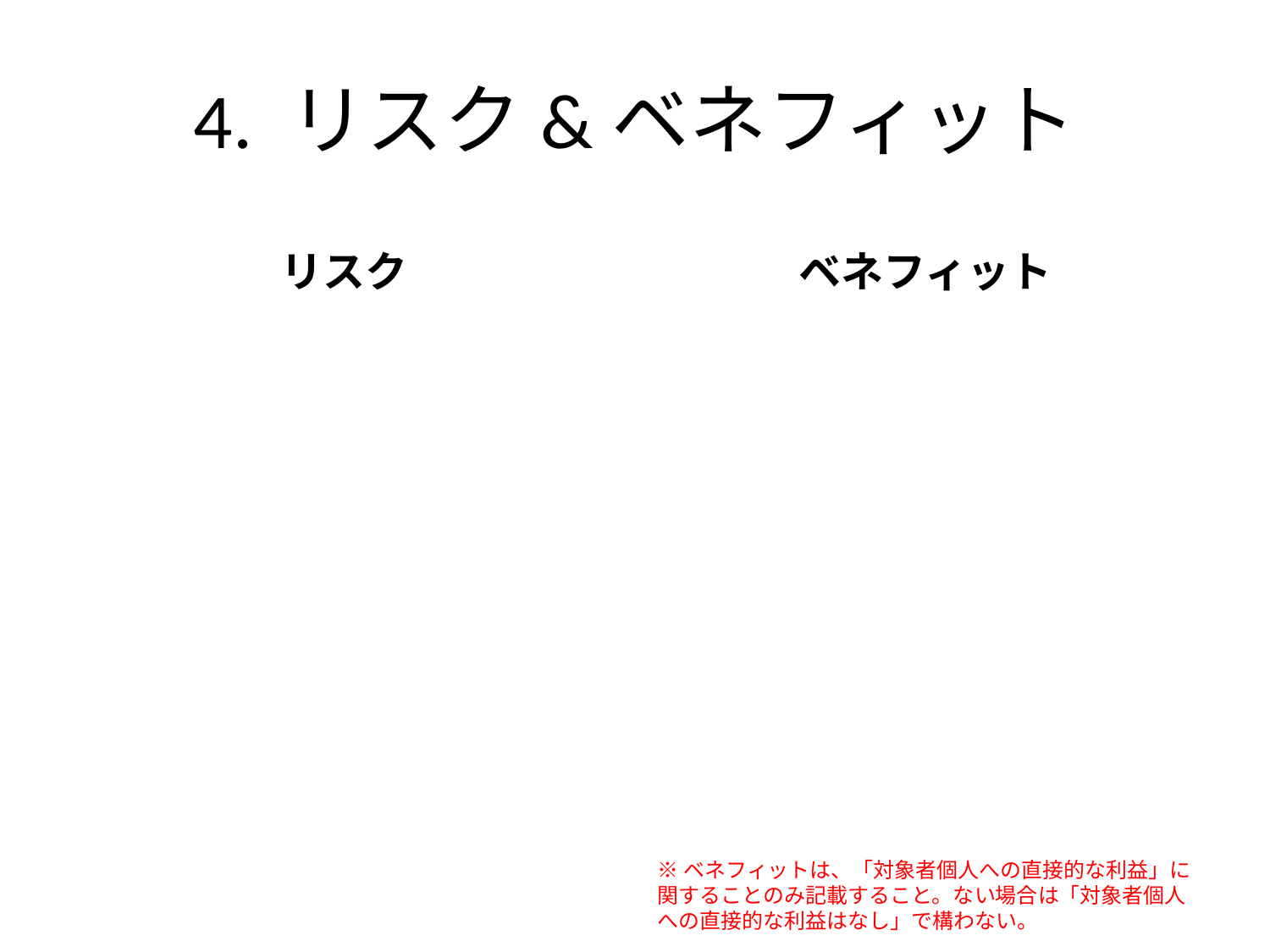

# 4. リスク&ベネフィット
リスク
ベネフィット

※ベネフィットは、「対象者個人への直接的な利益」に関することのみ記載すること。ない場合は「対象者個人への直接的な利益はなし」で構わない。